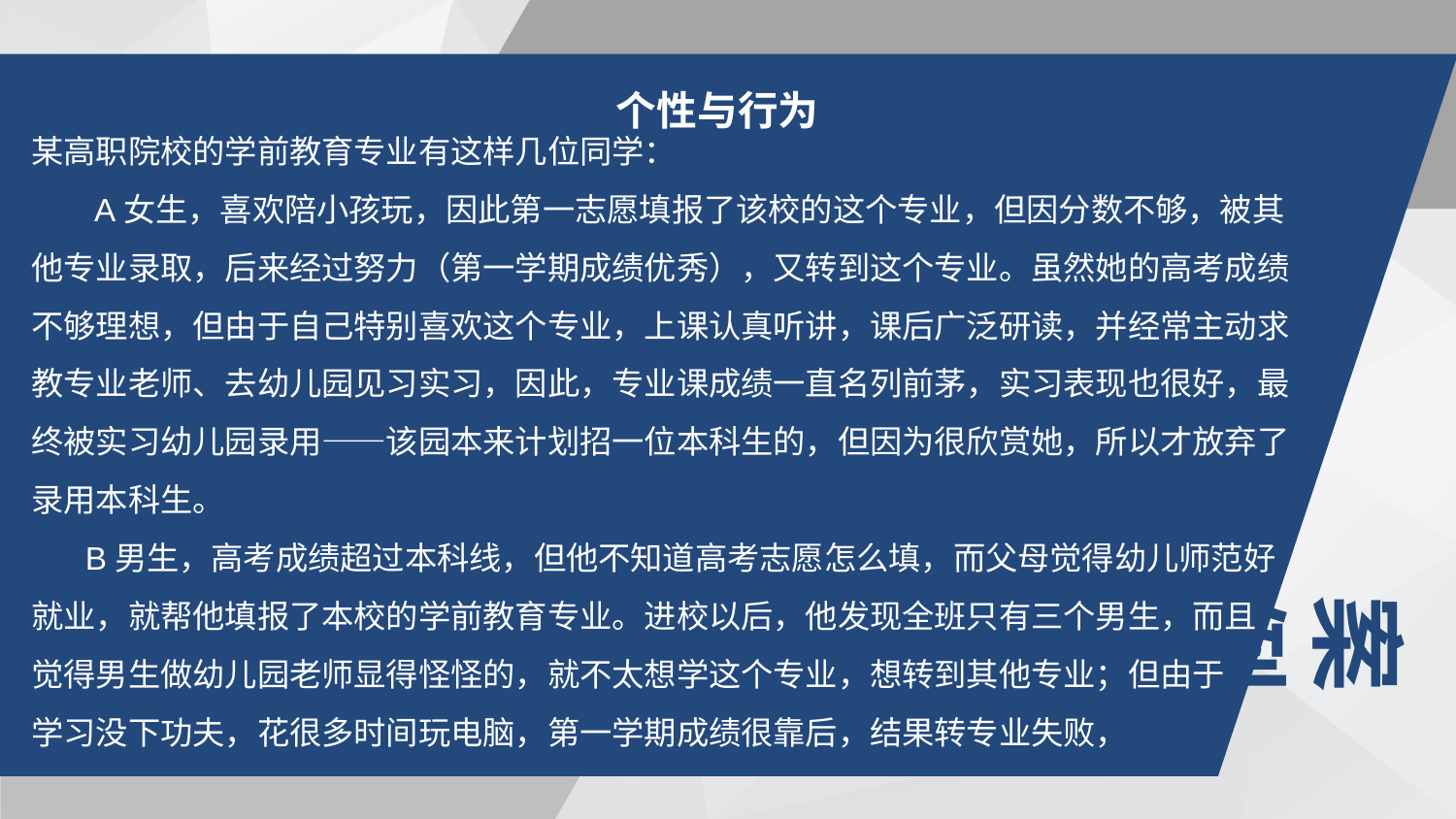

个性与行为

某高职院校的学前教育专业有这样几位同学：
       A女生，喜欢陪小孩玩，因此第一志愿填报了该校的这个专业，但因分数不够，被其他专业录取，后来经过努力（第一学期成绩优秀），又转到这个专业。虽然她的高考成绩不够理想，但由于自己特别喜欢这个专业，上课认真听讲，课后广泛研读，并经常主动求教专业老师、去幼儿园见习实习，因此，专业课成绩一直名列前茅，实习表现也很好，最终被实习幼儿园录用——该园本来计划招一位本科生的，但因为很欣赏她，所以才放弃了录用本科生。
      B男生，高考成绩超过本科线，但他不知道高考志愿怎么填，而父母觉得幼儿师范好就业，就帮他填报了本校的学前教育专业。进校以后，他发现全班只有三个男生，而且
觉得男生做幼儿园老师显得怪怪的，就不太想学这个专业，想转到其他专业；但由于
学习没下功夫，花很多时间玩电脑，第一学期成绩很靠后，结果转专业失败，
案例